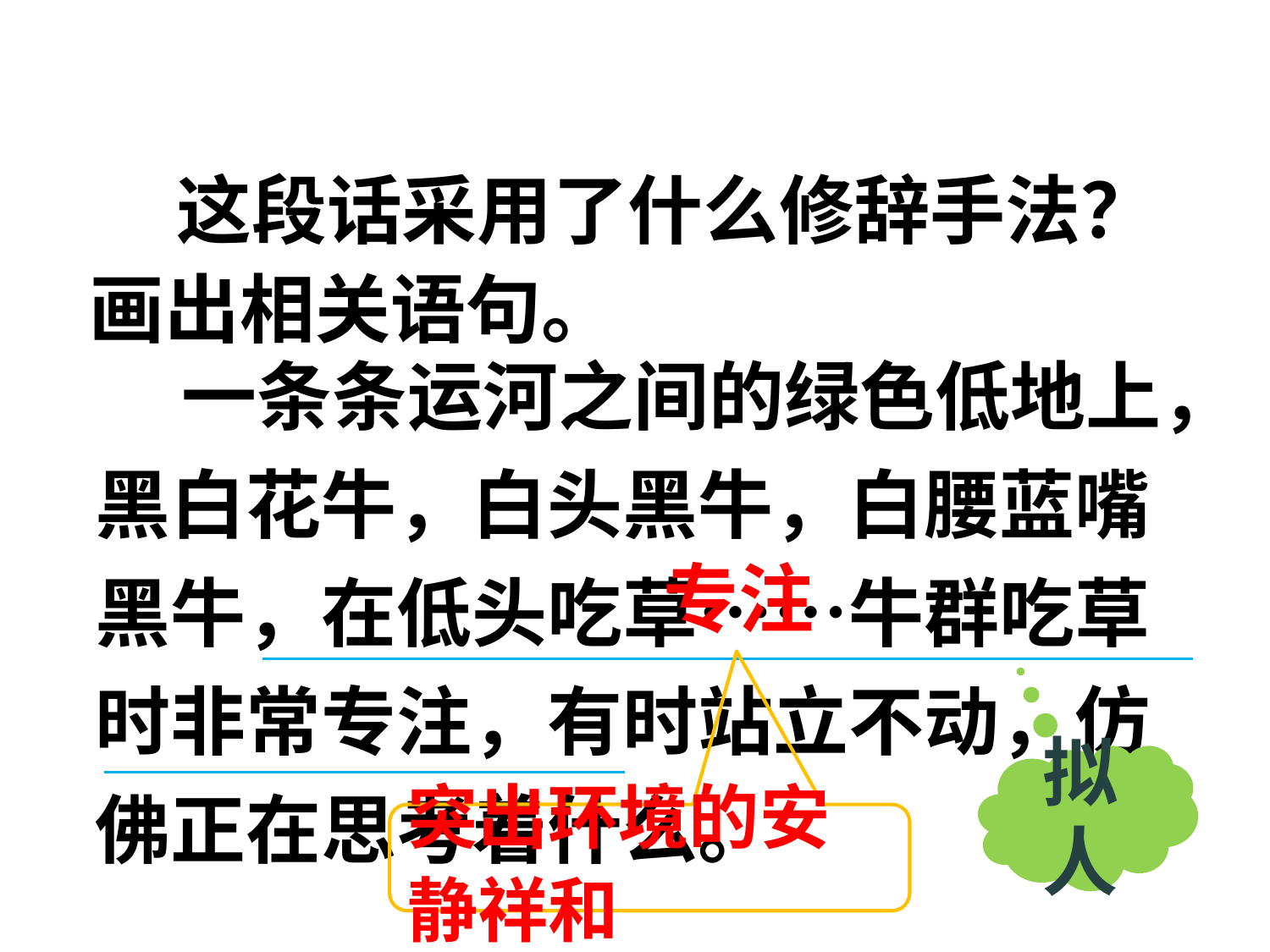

这段话采用了什么修辞手法？画出相关语句。
    一条条运河之间的绿色低地上，黑白花牛，白头黑牛，白腰蓝嘴黑牛，在低头吃草……牛群吃草时非常专注，有时站立不动，仿佛正在思考着什么。
专注
拟人
突出环境的安静祥和